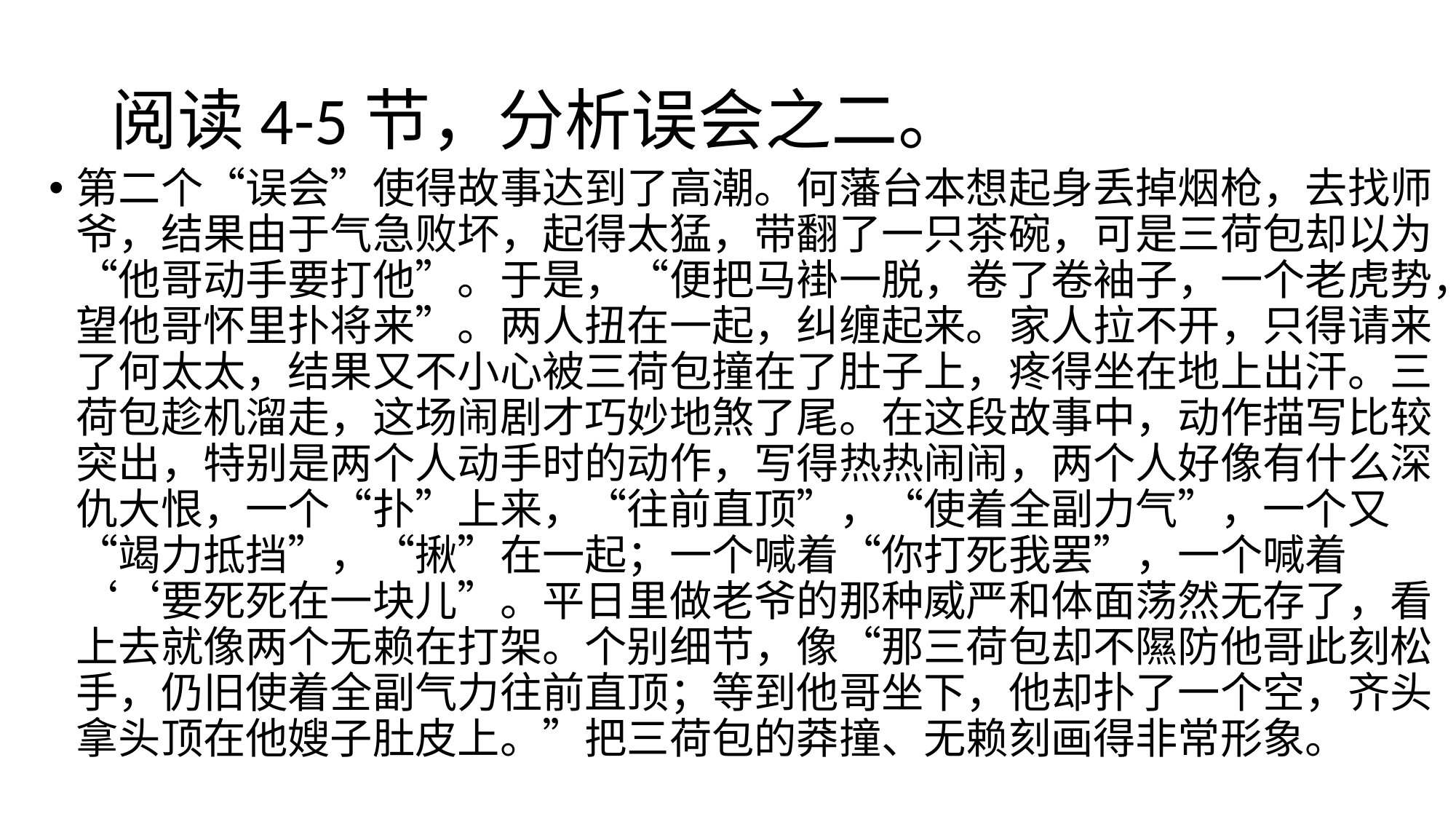

# 阅读4-5节，分析误会之二。
第二个“误会”使得故事达到了高潮。何藩台本想起身丢掉烟枪，去找师爷，结果由于气急败坏，起得太猛，带翻了一只茶碗，可是三荷包却以为“他哥动手要打他”。于是，“便把马褂一脱，卷了卷袖子，一个老虎势，望他哥怀里扑将来”。两人扭在一起，纠缠起来。家人拉不开，只得请来了何太太，结果又不小心被三荷包撞在了肚子上，疼得坐在地上出汗。三荷包趁机溜走，这场闹剧才巧妙地煞了尾。在这段故事中，动作描写比较突出，特别是两个人动手时的动作，写得热热闹闹，两个人好像有什么深仇大恨，一个“扑”上来，“往前直顶”，“使着全副力气”，一个又“竭力抵挡”，“揪”在一起；一个喊着“你打死我罢”，一个喊着‘‘要死死在一块儿”。平日里做老爷的那种威严和体面荡然无存了，看上去就像两个无赖在打架。个别细节，像“那三荷包却不隰防他哥此刻松手，仍旧使着全副气力往前直顶；等到他哥坐下，他却扑了一个空，齐头拿头顶在他嫂子肚皮上。”把三荷包的莽撞、无赖刻画得非常形象。